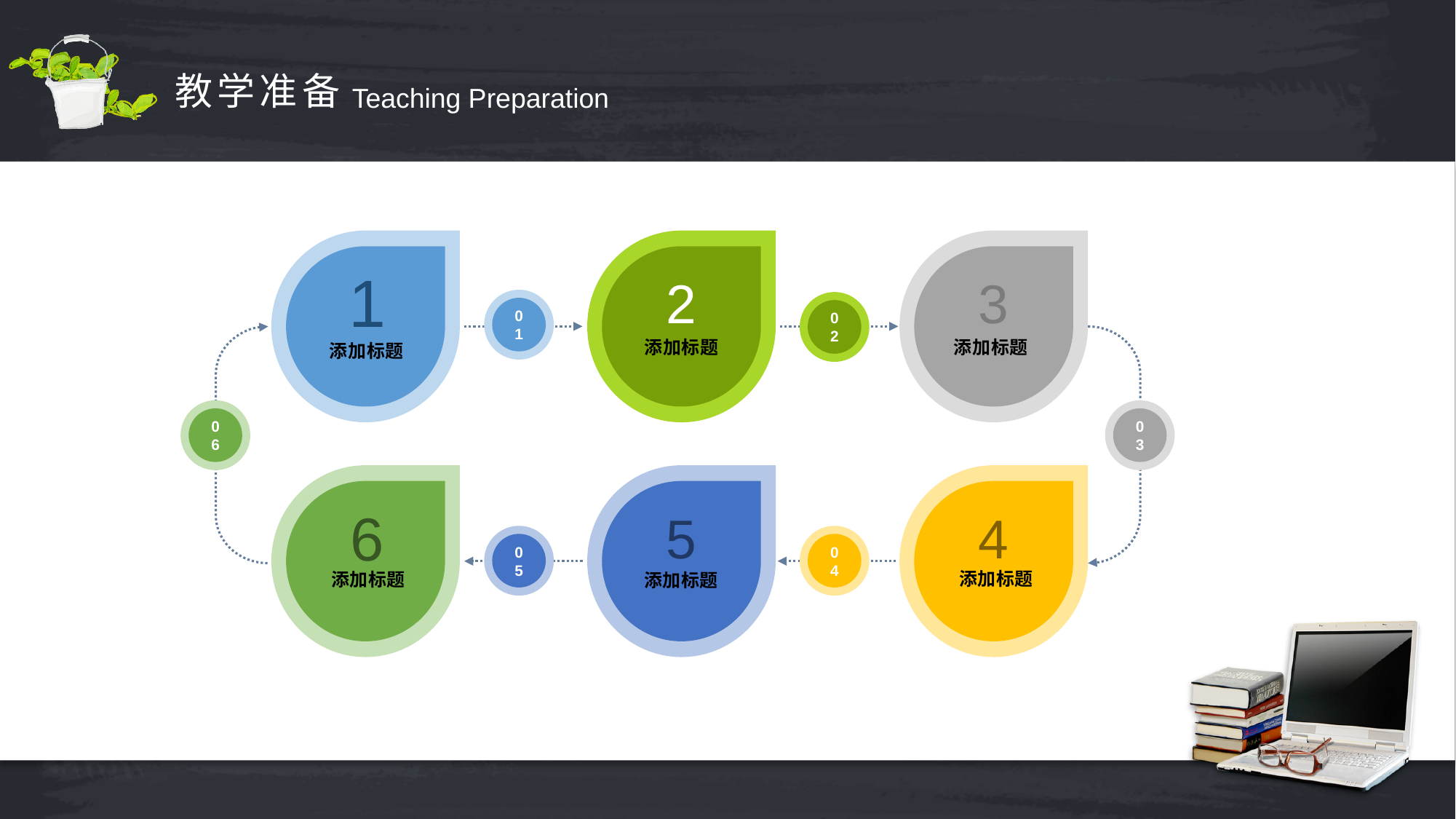

教学准备
Teaching Preparation

2
3
1

01

02

添加标题
添加标题
添加标题

06

03

5
4
6

05

04
添加标题
添加标题
添加标题